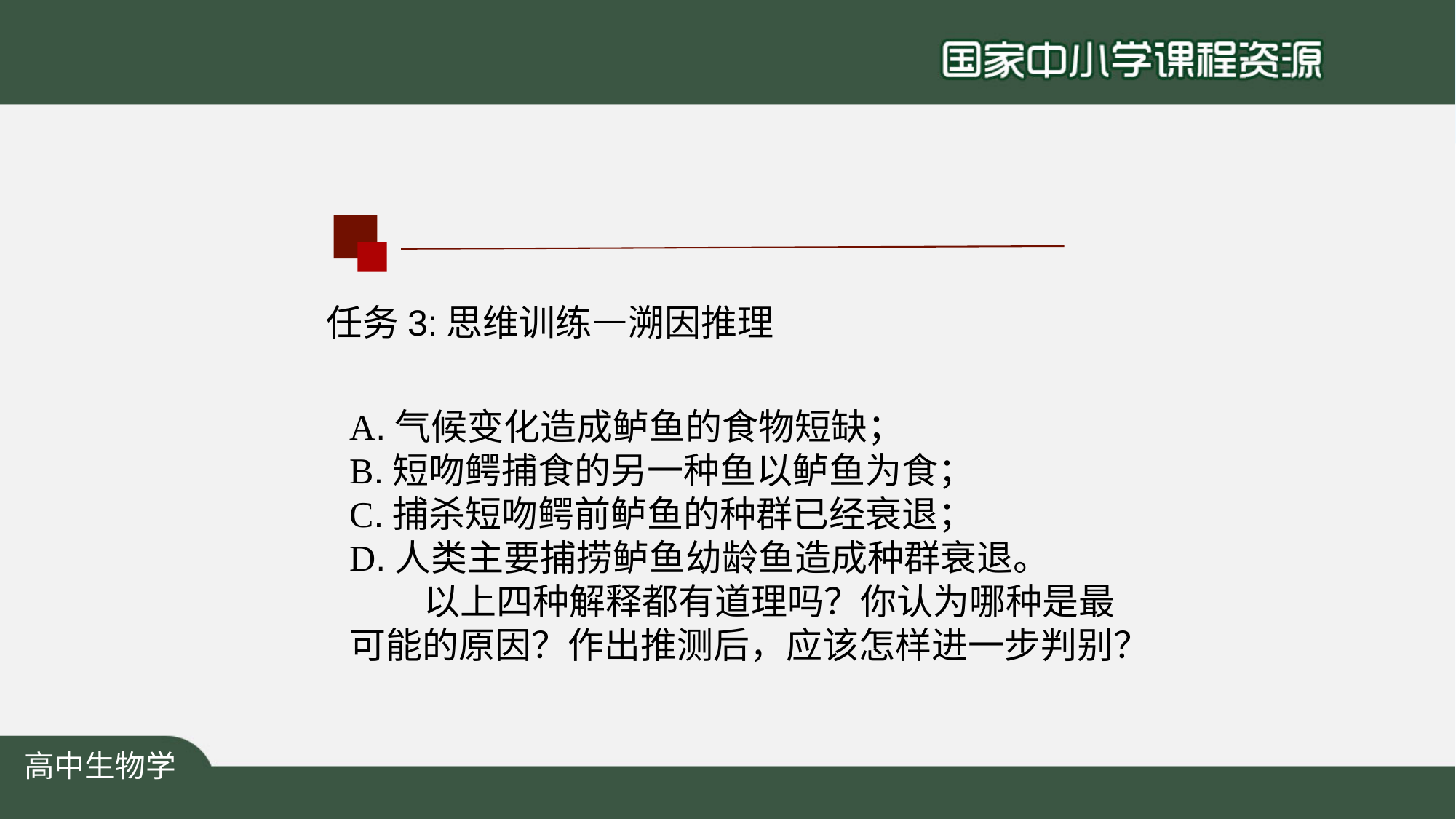

任务3:思维训练—溯因推理
A.气候变化造成鲈鱼的食物短缺；
B.短吻鳄捕食的另一种鱼以鲈鱼为食；
C.捕杀短吻鳄前鲈鱼的种群已经衰退；
D.人类主要捕捞鲈鱼幼龄鱼造成种群衰退。
        以上四种解释都有道理吗？你认为哪种是最可能的原因？作出推测后，应该怎样进一步判别？